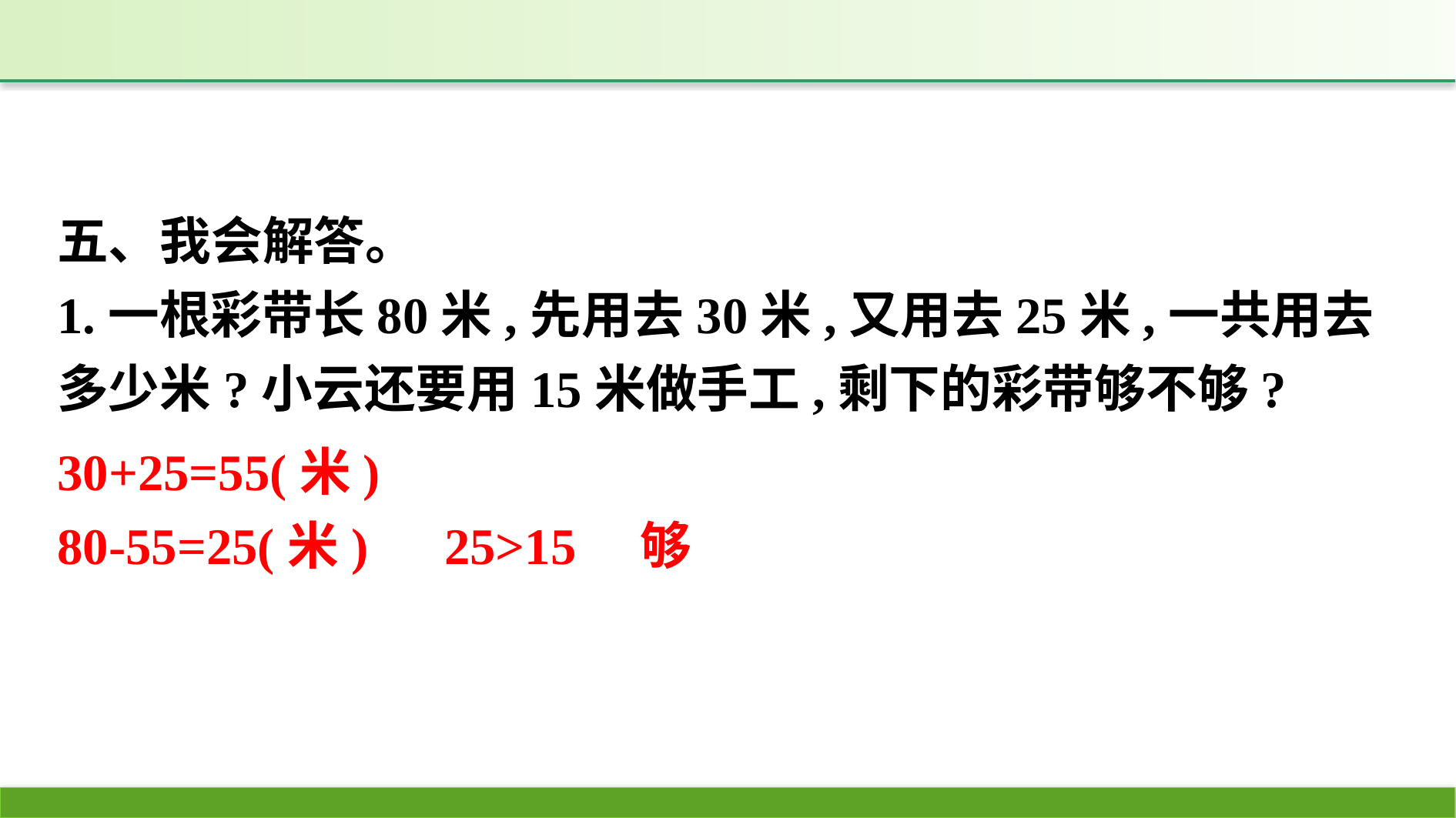

五、我会解答。
1.一根彩带长80米,先用去30米,又用去25米,一共用去多少米?小云还要用15米做手工,剩下的彩带够不够?
30+25=55(米)
80-55=25(米)　25>15　够